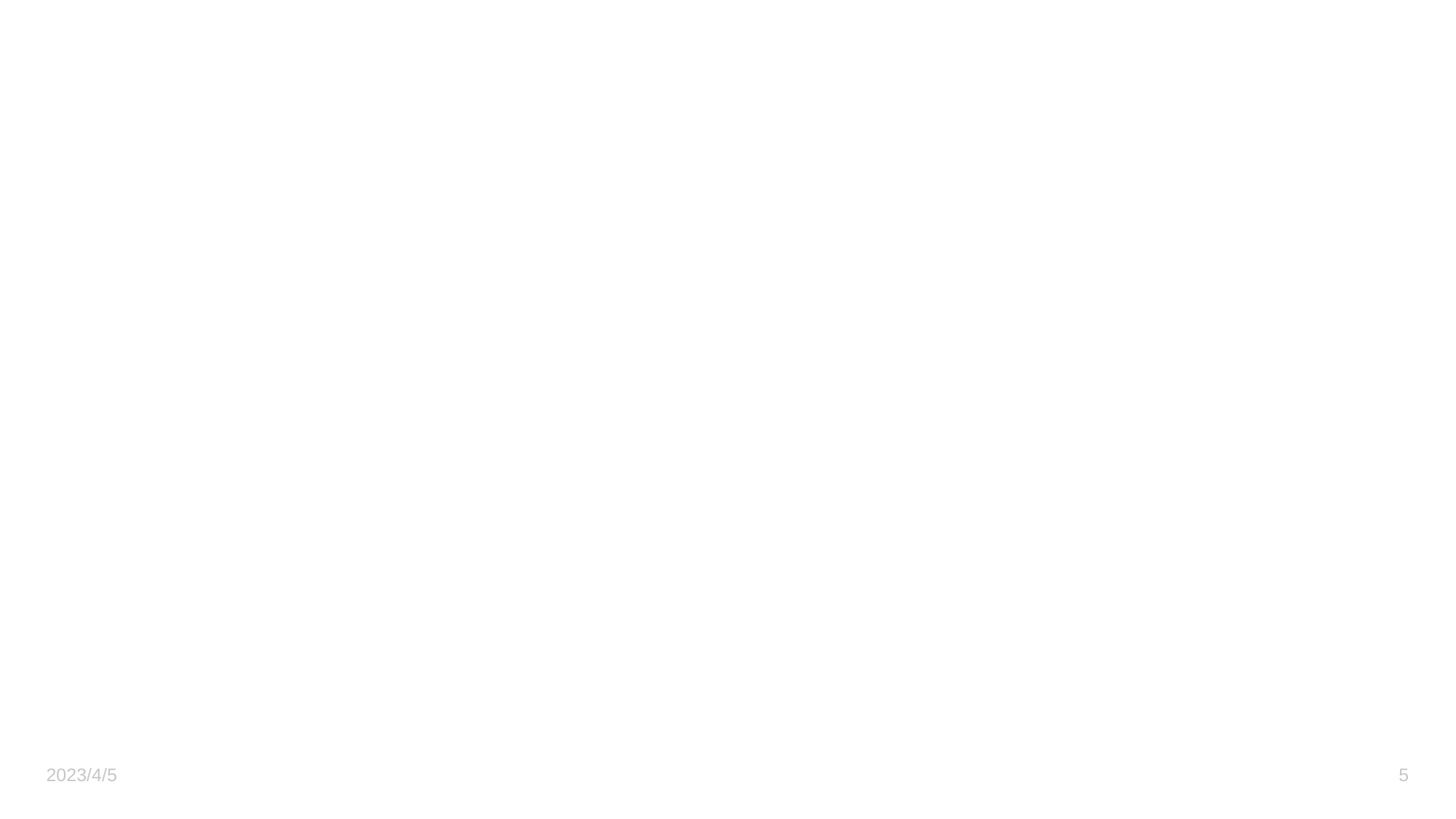

スライド内の表示エリアにタイトル表記をしない場合でも、タイトルを入力ください。
入力内容が目次に反映されます。
# タイトルはここに入力（目次に反映される）
2023/4/5

5